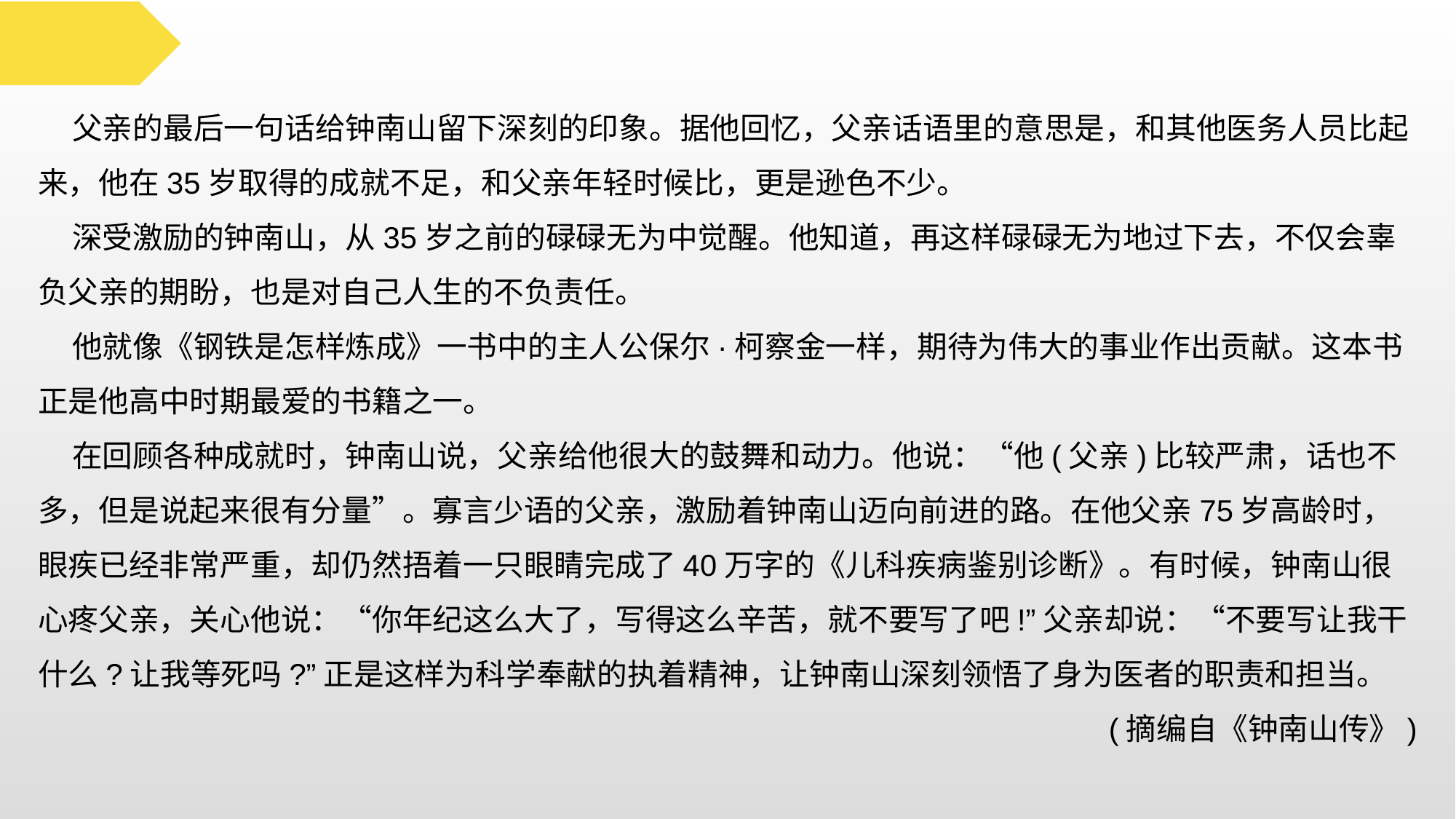

父亲的最后一句话给钟南山留下深刻的印象。据他回忆，父亲话语里的意思是，和其他医务人员比起来，他在35岁取得的成就不足，和父亲年轻时候比，更是逊色不少。
    深受激励的钟南山，从35岁之前的碌碌无为中觉醒。他知道，再这样碌碌无为地过下去，不仅会辜负父亲的期盼，也是对自己人生的不负责任。
    他就像《钢铁是怎样炼成》一书中的主人公保尔·柯察金一样，期待为伟大的事业作出贡献。这本书正是他高中时期最爱的书籍之一。
    在回顾各种成就时，钟南山说，父亲给他很大的鼓舞和动力。他说：“他(父亲)比较严肃，话也不多，但是说起来很有分量”。寡言少语的父亲，激励着钟南山迈向前进的路。在他父亲75岁高龄时，眼疾已经非常严重，却仍然捂着一只眼睛完成了40万字的《儿科疾病鉴别诊断》。有时候，钟南山很心疼父亲，关心他说：“你年纪这么大了，写得这么辛苦，就不要写了吧!”父亲却说：“不要写让我干什么?让我等死吗?”正是这样为科学奉献的执着精神，让钟南山深刻领悟了身为医者的职责和担当。
(摘编自《钟南山传》)